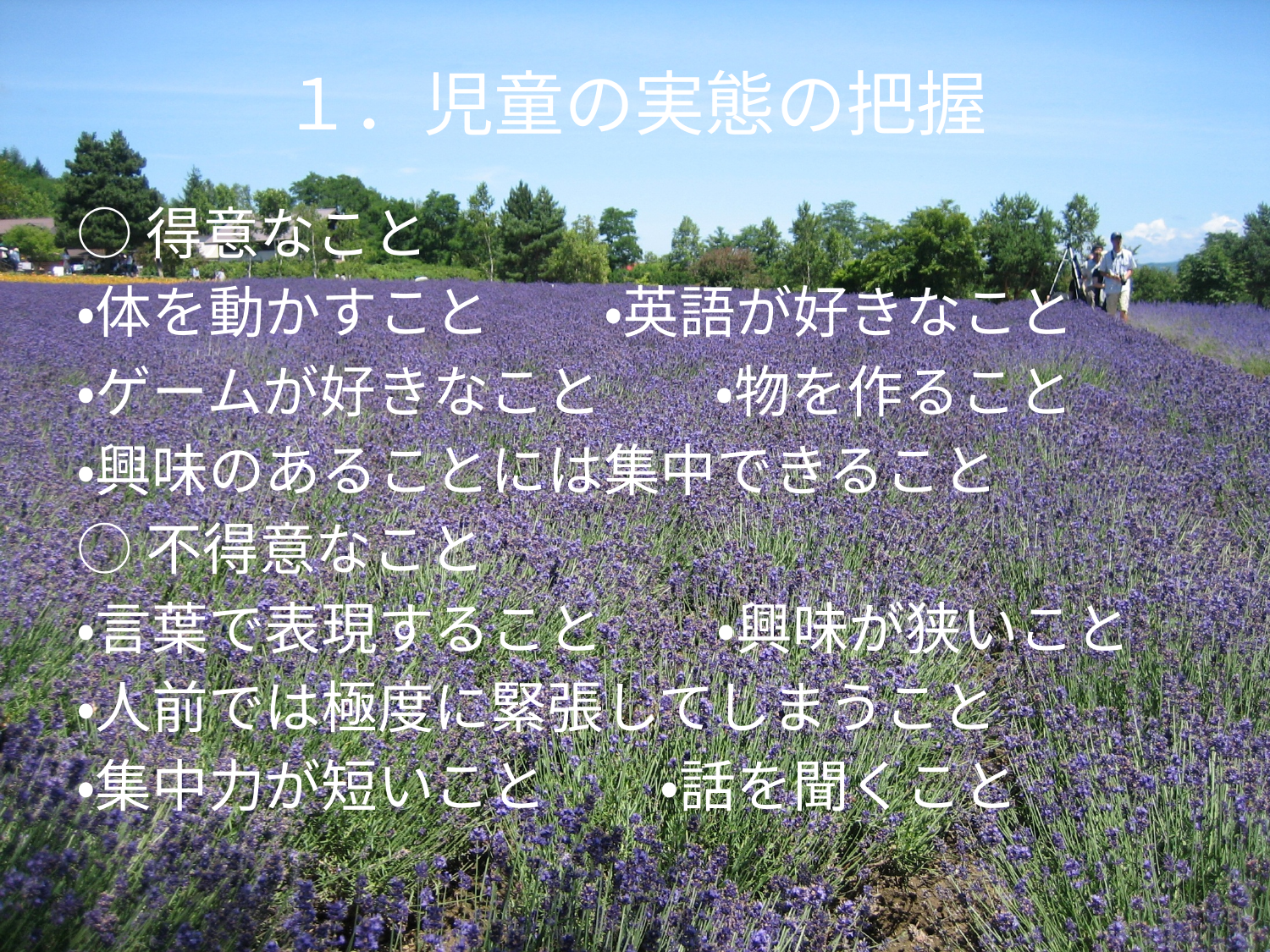

# １．児童の実態の把握
○得意なこと
・体を動かすこと　　・英語が好きなこと
・ゲームが好きなこと　　・物を作ること
・興味のあることには集中できること
○不得意なこと
・言葉で表現すること　　・興味が狭いこと
・人前では極度に緊張してしまうこと
・集中力が短いこと　　・話を聞くこと